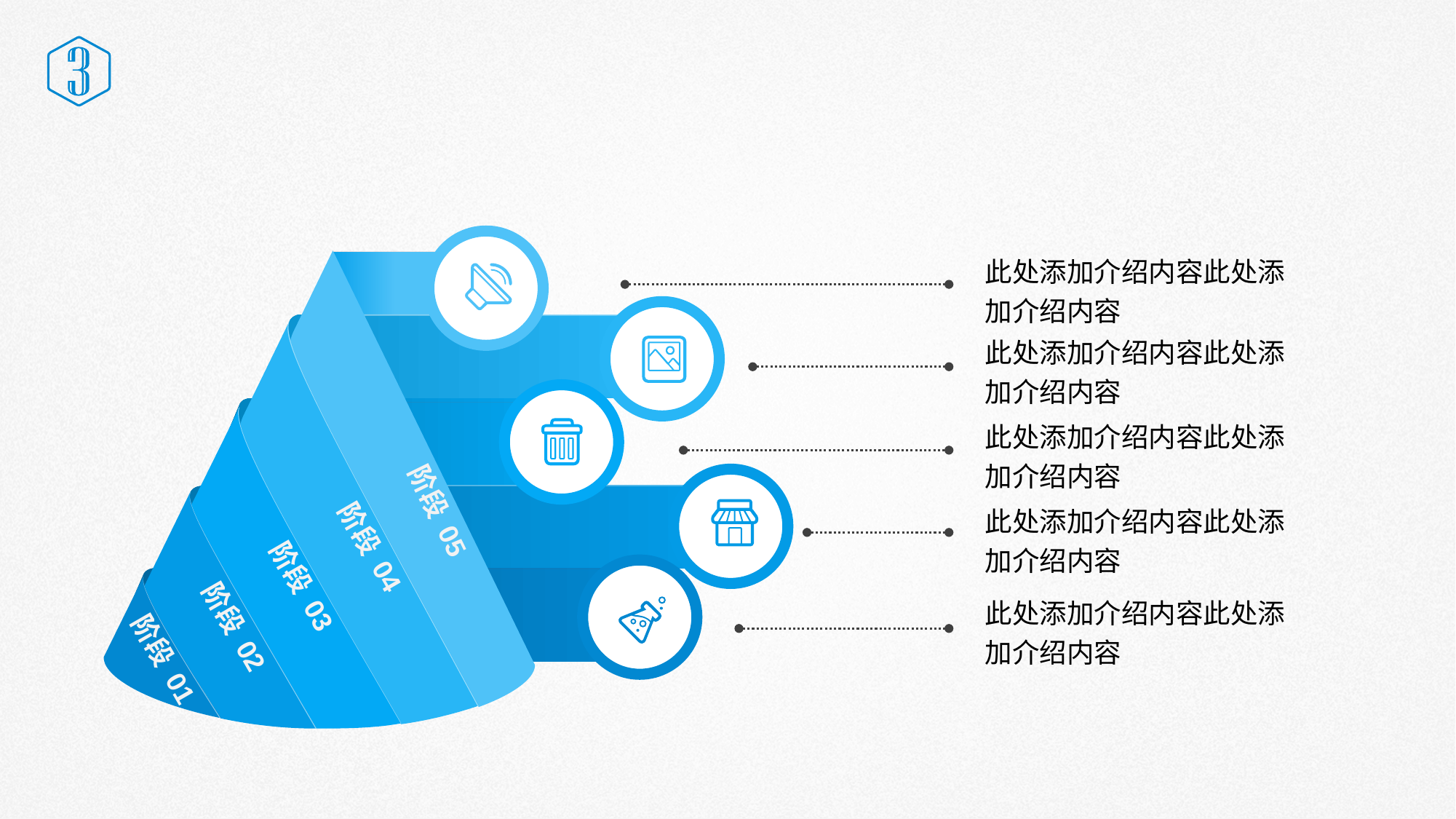

# 单击此处添加标题

阶段 05

阶段 04

阶段 03

阶段 02
阶段 01
此处添加介绍内容此处添加介绍内容
此处添加介绍内容此处添加介绍内容
此处添加介绍内容此处添加介绍内容
此处添加介绍内容此处添加介绍内容
此处添加介绍内容此处添加介绍内容